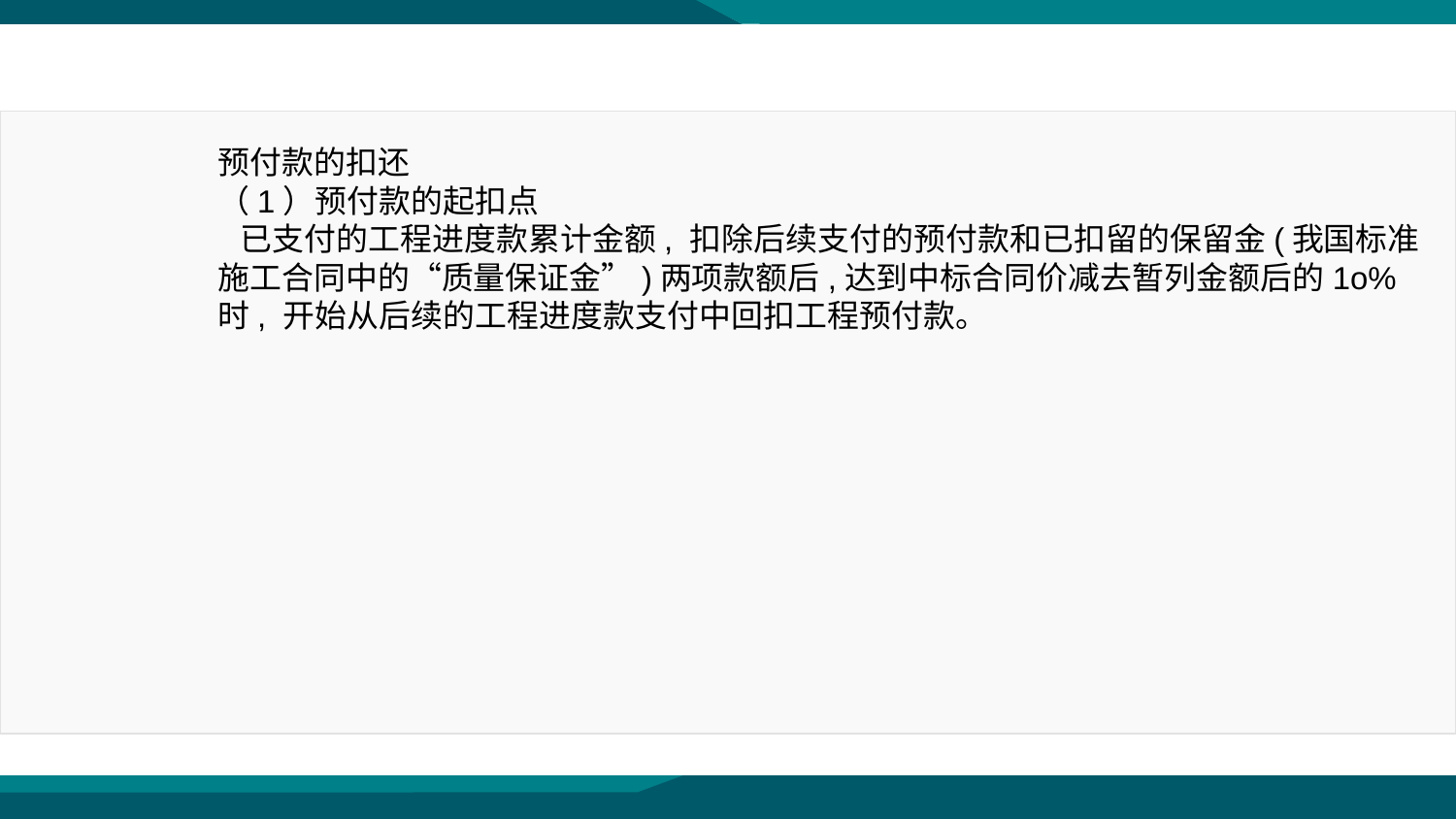

预付款的扣还
（1）预付款的起扣点
  已支付的工程进度款累计金额, 扣除后续支付的预付款和已扣留的保留金(我国标准施工合同中的“质量保证金”)两项款额后,达到中标合同价减去暂列金额后的1o%时, 开始从后续的工程进度款支付中回扣工程预付款。